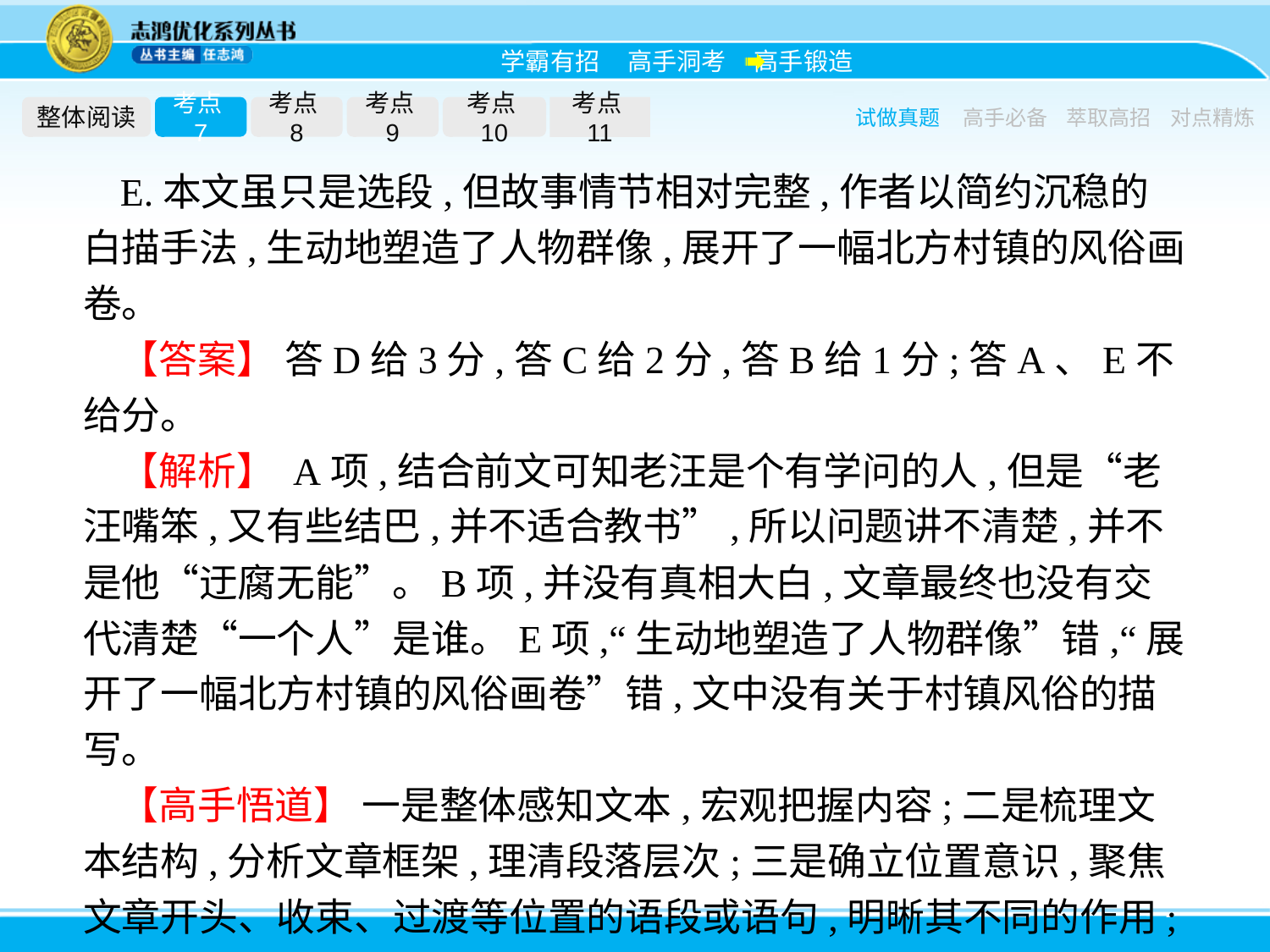

整体阅读
考点7
考点8
考点9
考点10
考点11
试做真题
高手必备
萃取高招
对点精炼
E.本文虽只是选段,但故事情节相对完整,作者以简约沉稳的白描手法,生动地塑造了人物群像,展开了一幅北方村镇的风俗画卷。
【答案】 答D给3分,答C给2分,答B给1分;答A、E不给分。
【解析】 A项,结合前文可知老汪是个有学问的人,但是“老汪嘴笨,又有些结巴,并不适合教书”,所以问题讲不清楚,并不是他“迂腐无能”。B项,并没有真相大白,文章最终也没有交代清楚“一个人”是谁。E项,“生动地塑造了人物群像”错,“展开了一幅北方村镇的风俗画卷”错,文中没有关于村镇风俗的描写。
【高手悟道】 一是整体感知文本,宏观把握内容;二是梳理文本结构,分析文章框架,理清段落层次;三是确立位置意识,聚焦文章开头、收束、过渡等位置的语段或语句,明晰其不同的作用;四是明确答题角度,树立从内容与表达两个层面解答的意识。